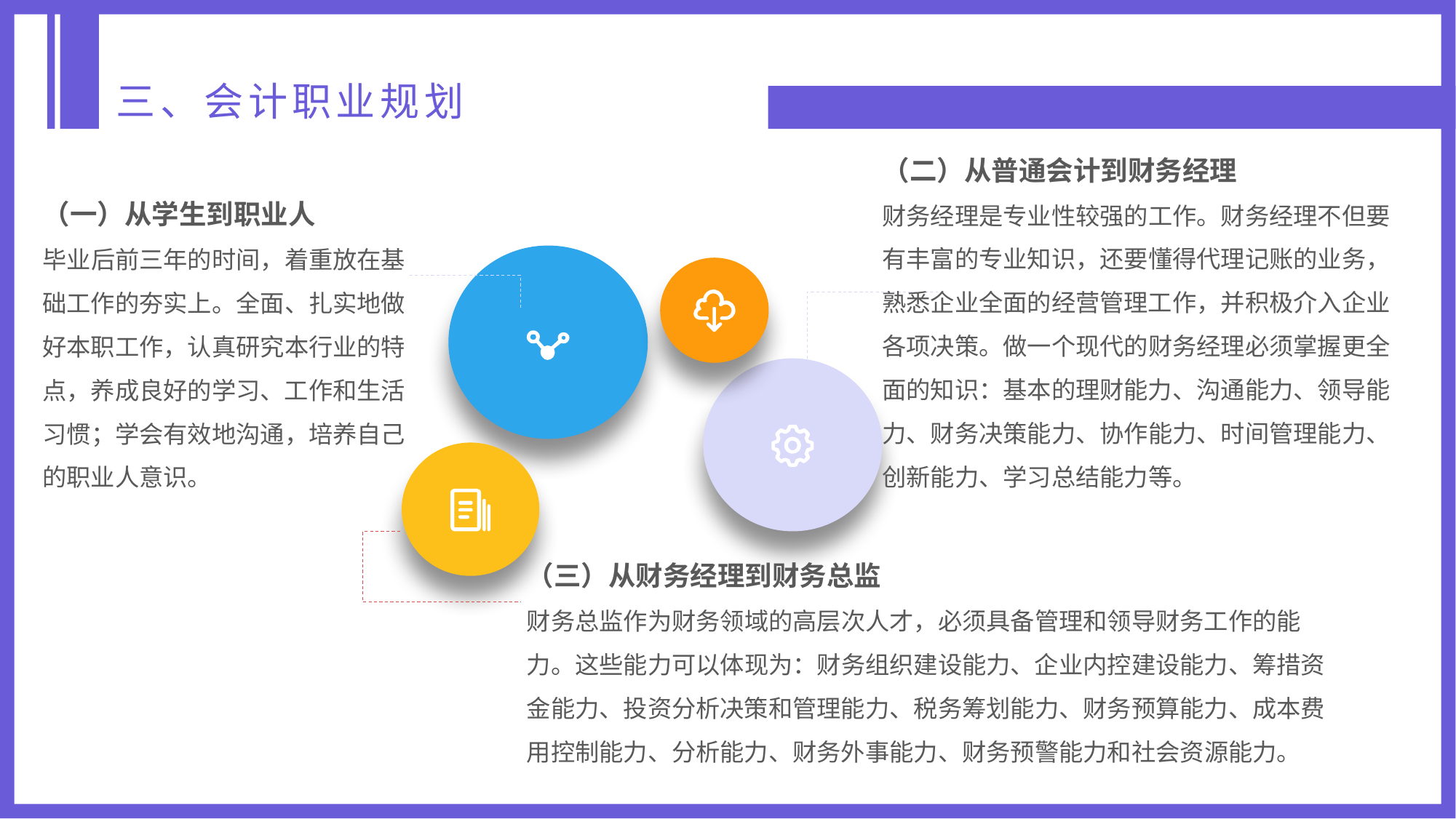

三、会计职业规划
（二）从普通会计到财务经理
财务经理是专业性较强的工作。财务经理不但要有丰富的专业知识，还要懂得代理记账的业务，熟悉企业全面的经营管理工作，并积极介入企业各项决策。做一个现代的财务经理必须掌握更全面的知识：基本的理财能力、沟通能力、领导能力、财务决策能力、协作能力、时间管理能力、创新能力、学习总结能力等。
（一）从学生到职业人
毕业后前三年的时间，着重放在基础工作的夯实上。全面、扎实地做好本职工作，认真研究本行业的特点，养成良好的学习、工作和生活习惯；学会有效地沟通，培养自己的职业人意识。

（三）从财务经理到财务总监
财务总监作为财务领域的高层次人才，必须具备管理和领导财务工作的能力。这些能力可以体现为：财务组织建设能力、企业内控建设能力、筹措资金能力、投资分析决策和管理能力、税务筹划能力、财务预算能力、成本费用控制能力、分析能力、财务外事能力、财务预警能力和社会资源能力。